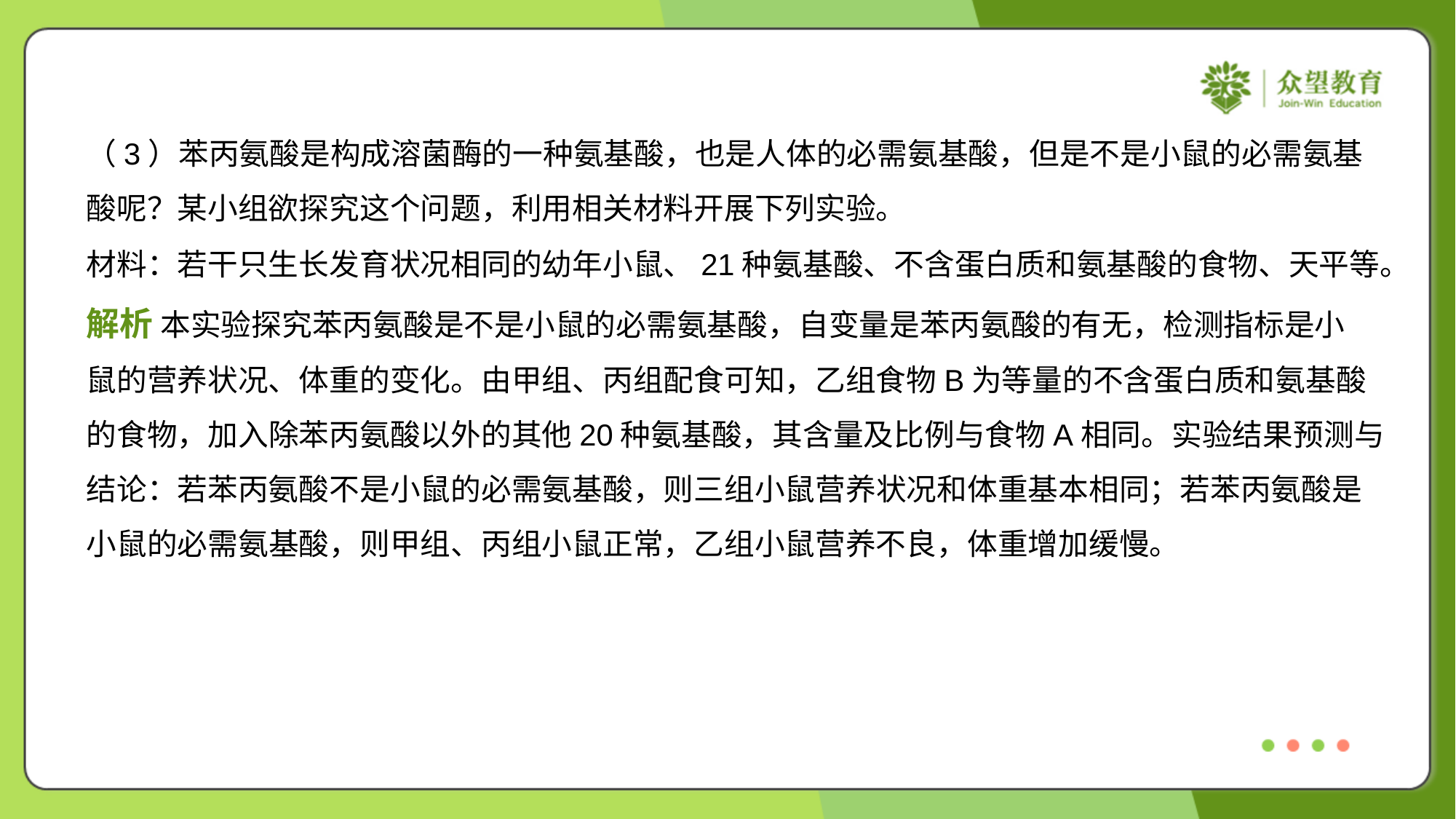

（3）苯丙氨酸是构成溶菌酶的一种氨基酸，也是人体的必需氨基酸，但是不是小鼠的必需氨基
酸呢？某小组欲探究这个问题，利用相关材料开展下列实验。
材料：若干只生长发育状况相同的幼年小鼠、21种氨基酸、不含蛋白质和氨基酸的食物、天平等。
解析 本实验探究苯丙氨酸是不是小鼠的必需氨基酸，自变量是苯丙氨酸的有无，检测指标是小
鼠的营养状况、体重的变化。由甲组、丙组配食可知，乙组食物B为等量的不含蛋白质和氨基酸
的食物，加入除苯丙氨酸以外的其他20种氨基酸，其含量及比例与食物A相同。实验结果预测与
结论：若苯丙氨酸不是小鼠的必需氨基酸，则三组小鼠营养状况和体重基本相同；若苯丙氨酸是
小鼠的必需氨基酸，则甲组、丙组小鼠正常，乙组小鼠营养不良，体重增加缓慢。